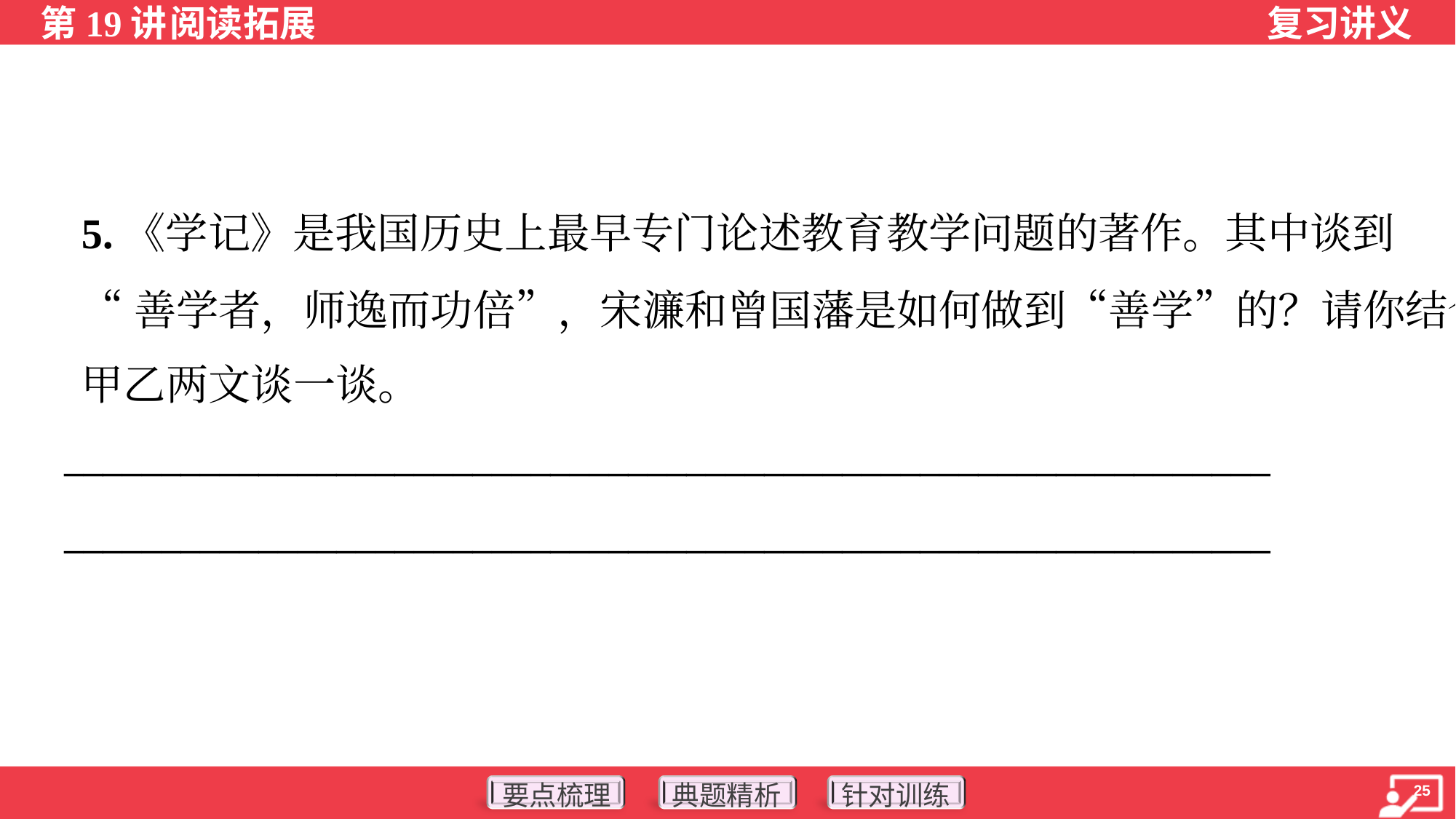

5.《学记》是我国历史上最早专门论述教育教学问题的著作。其中谈到
“善学者，师逸而功倍”，宋濂和曾国藩是如何做到“善学”的？请你结合
甲乙两文谈一谈。
______________________________________________________________
______________________________________________________________